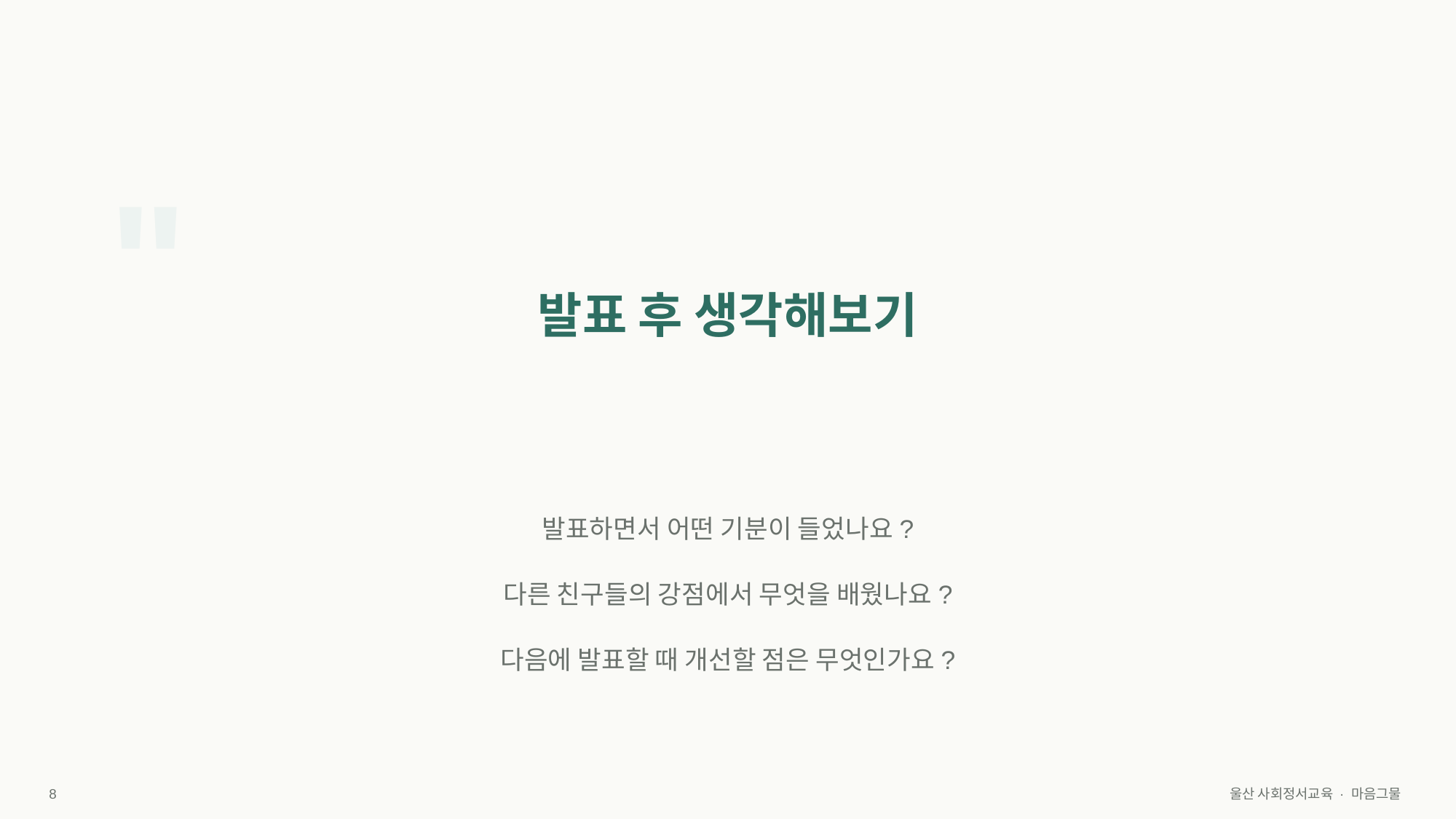

"
발표 후 생각해보기
발표하면서 어떤 기분이 들었나요?
다른 친구들의 강점에서 무엇을 배웠나요?
다음에 발표할 때 개선할 점은 무엇인가요?
8
울산 사회정서교육 · 마음그물